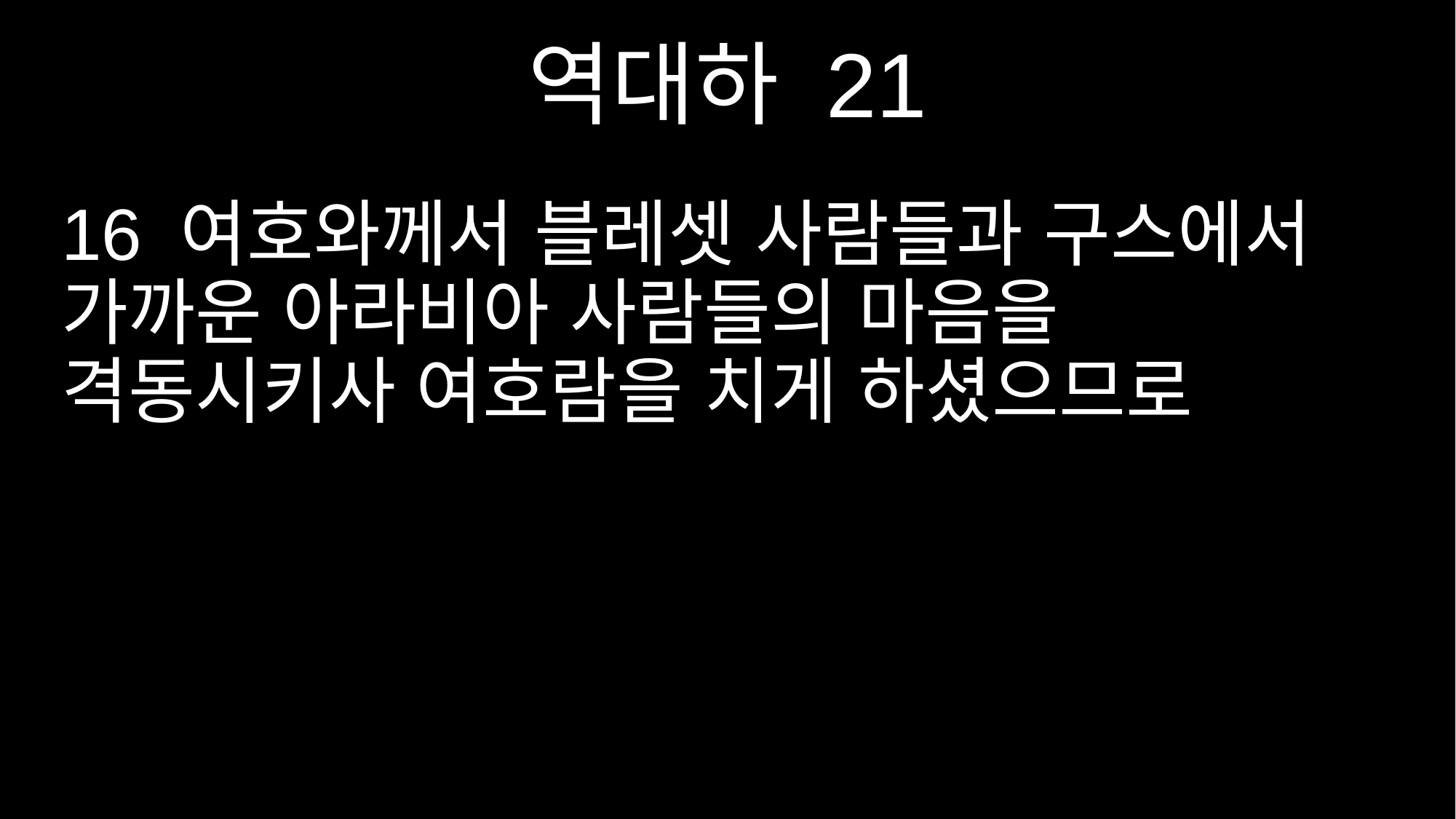

역대하 21
16 여호와께서 블레셋 사람들과 구스에서 가까운 아라비아 사람들의 마음을 격동시키사 여호람을 치게 하셨으므로